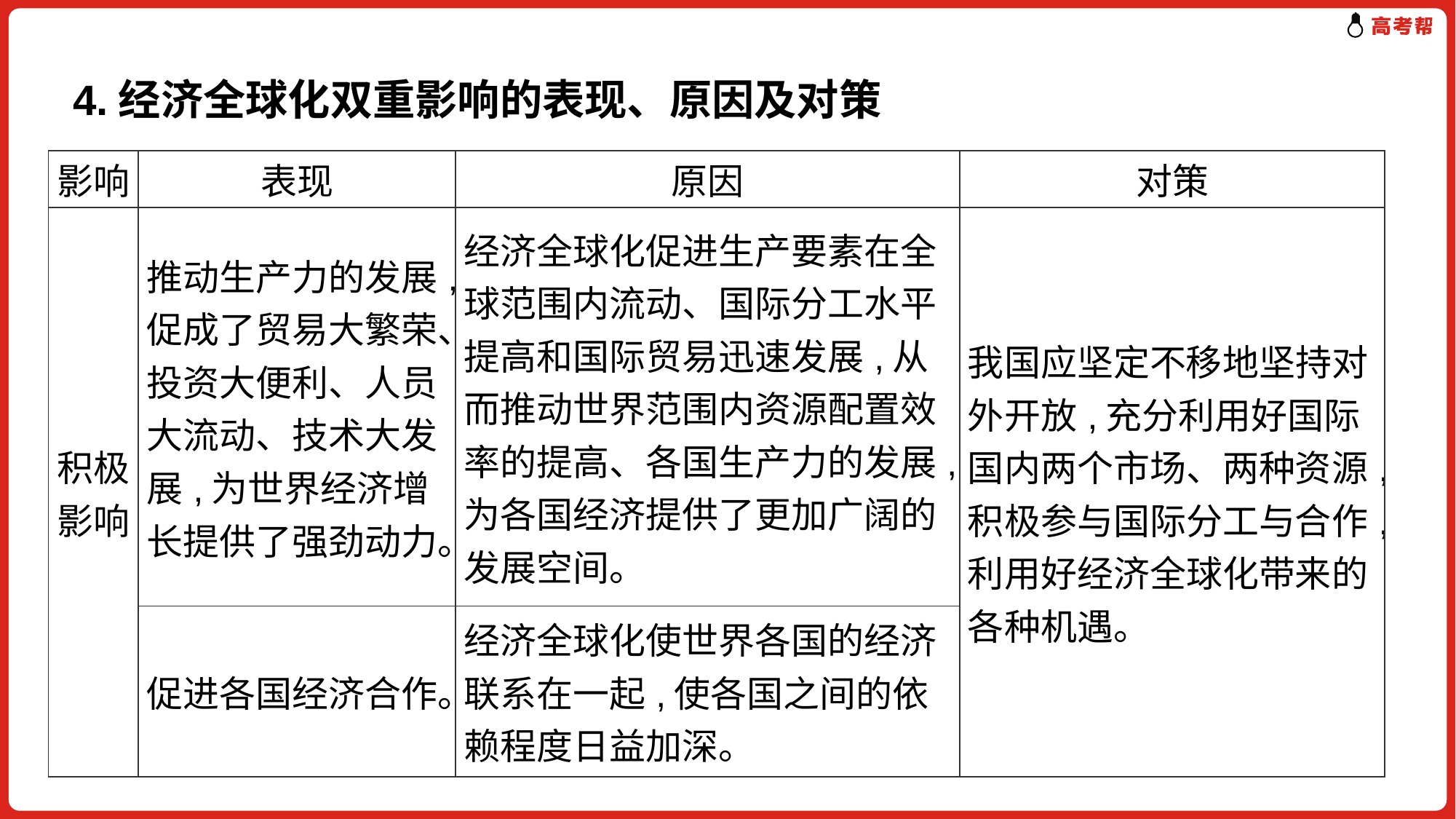

4.经济全球化双重影响的表现、原因及对策
| 影响 | 表现 | 原因 | 对策 |
| --- | --- | --- | --- |
| 积极影响 | 推动生产力的发展,促成了贸易大繁荣、投资大便利、人员大流动、技术大发展,为世界经济增长提供了强劲动力。 | 经济全球化促进生产要素在全球范围内流动、国际分工水平提高和国际贸易迅速发展,从而推动世界范围内资源配置效率的提高、各国生产力的发展,为各国经济提供了更加广阔的发展空间。 | 我国应坚定不移地坚持对外开放,充分利用好国际国内两个市场、两种资源,积极参与国际分工与合作,利用好经济全球化带来的各种机遇。 |
|  | 促进各国经济合作。 | 经济全球化使世界各国的经济联系在一起,使各国之间的依赖程度日益加深。 |  |